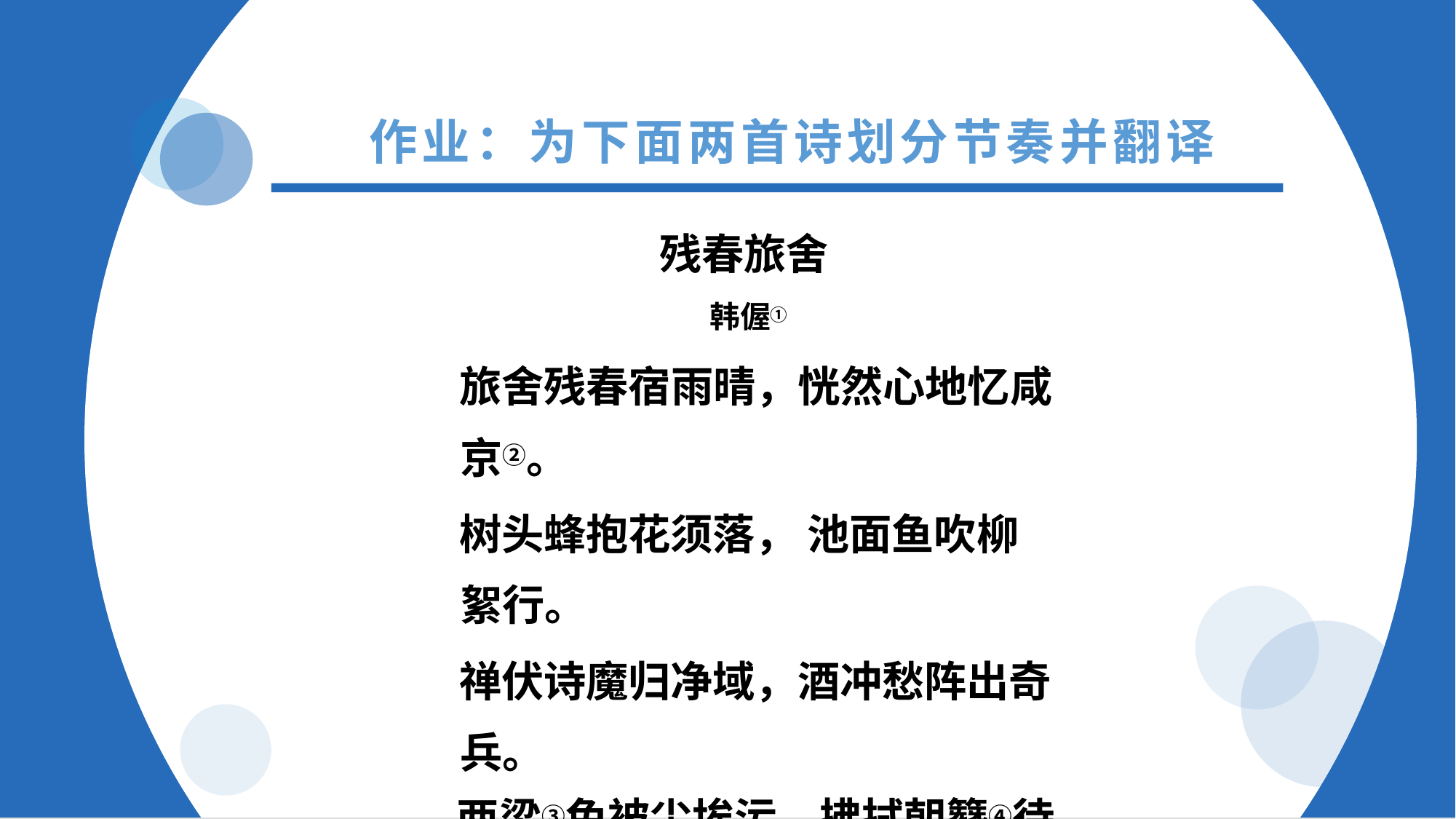

作业：为下面两首诗划分节奏并翻译

残春旅舍
韩偓①
旅舍残春宿雨晴，恍然心地忆咸京②。
树头蜂抱花须落， 池面鱼吹柳絮行。
禅伏诗魔归净域，酒冲愁阵出奇兵。
两梁③免被尘埃污，拂拭朝簪④待眼明。
【注】①韩偓(约842—923)：字致尧，京兆万年（今陕西西安） 人。 这首诗是作者流徙闽地时所作。②咸京：这里指都城长安。③梁：官 帽上的横脊，古代以梁的多少区分官阶。④朝簪： 朝廷官员的冠饰。